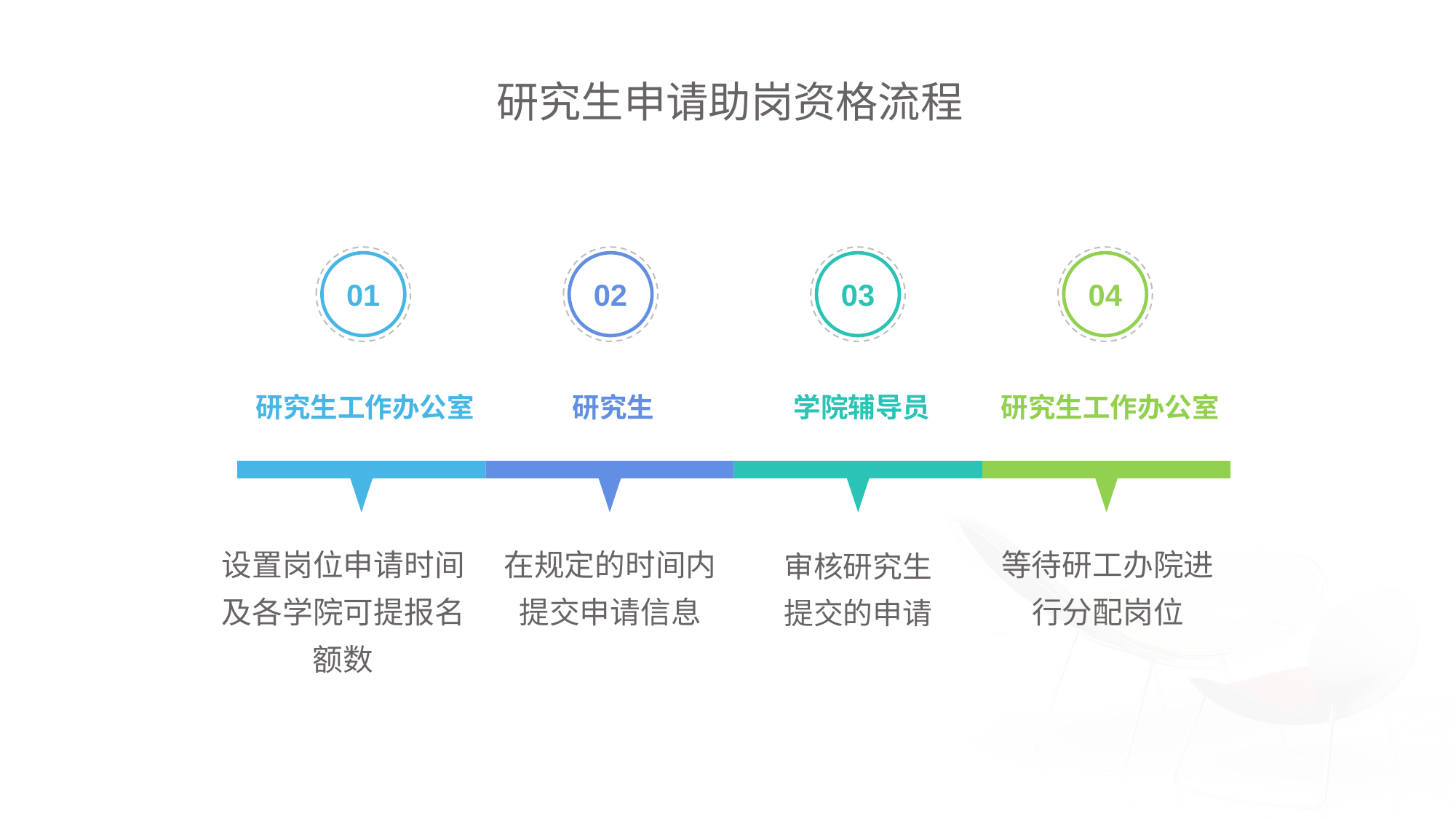

研究生申请助岗资格流程

01

02

03

04

研究生工作办公室
研究生
学院辅导员
研究生工作办公室

在规定的时间内提交申请信息
等待研工办院进行分配岗位
设置岗位申请时间及各学院可提报名额数
审核研究生
提交的申请